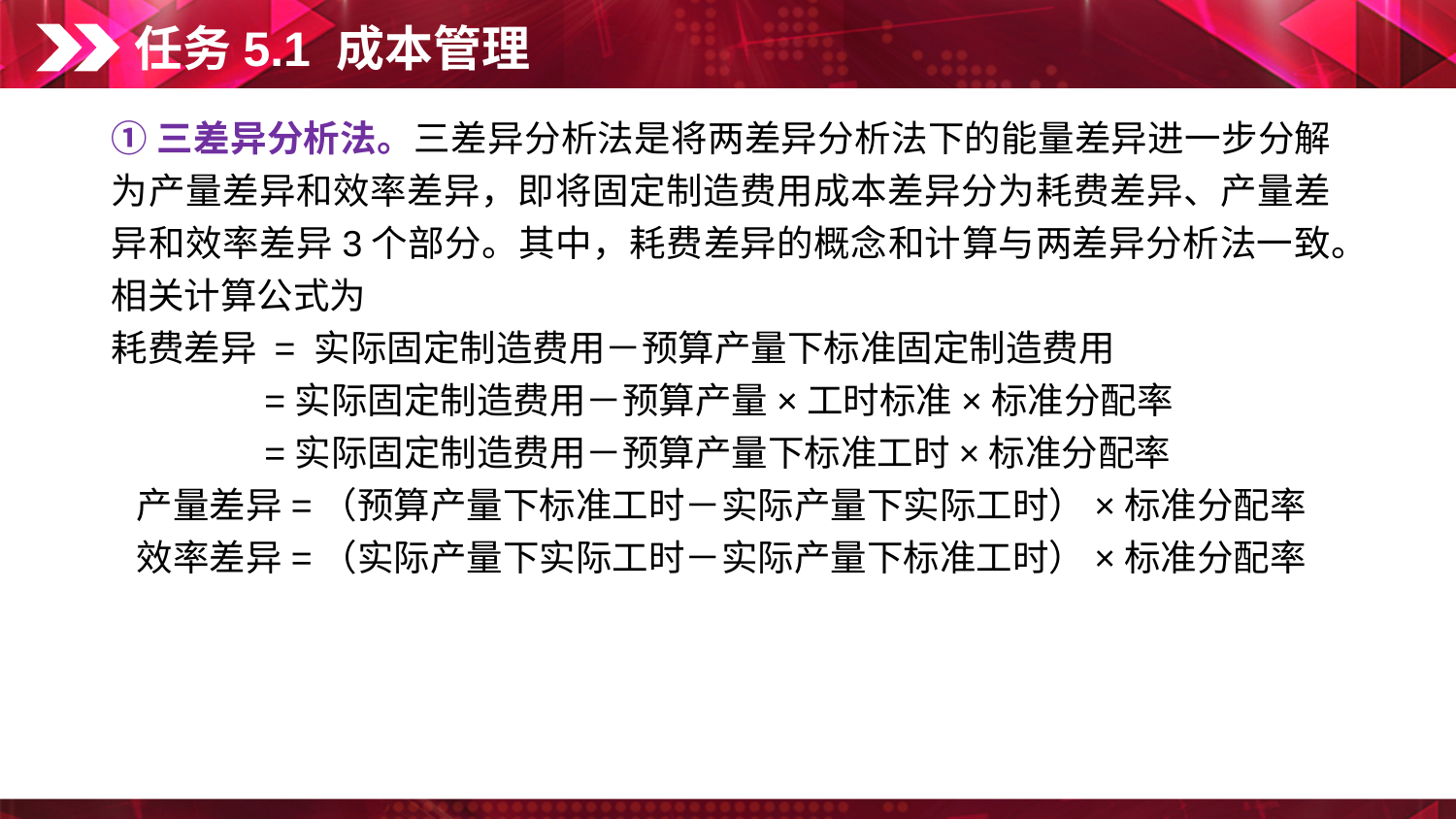

任务5.1 成本管理

①三差异分析法。三差异分析法是将两差异分析法下的能量差异进一步分解为产量差异和效率差异，即将固定制造费用成本差异分为耗费差异、产量差异和效率差异3个部分。其中，耗费差异的概念和计算与两差异分析法一致。相关计算公式为
耗费差异 = 实际固定制造费用－预算产量下标准固定制造费用
               =实际固定制造费用－预算产量×工时标准×标准分配率
               =实际固定制造费用－预算产量下标准工时×标准分配率
产量差异=（预算产量下标准工时－实际产量下实际工时）×标准分配率
效率差异=（实际产量下实际工时－实际产量下标准工时）×标准分配率